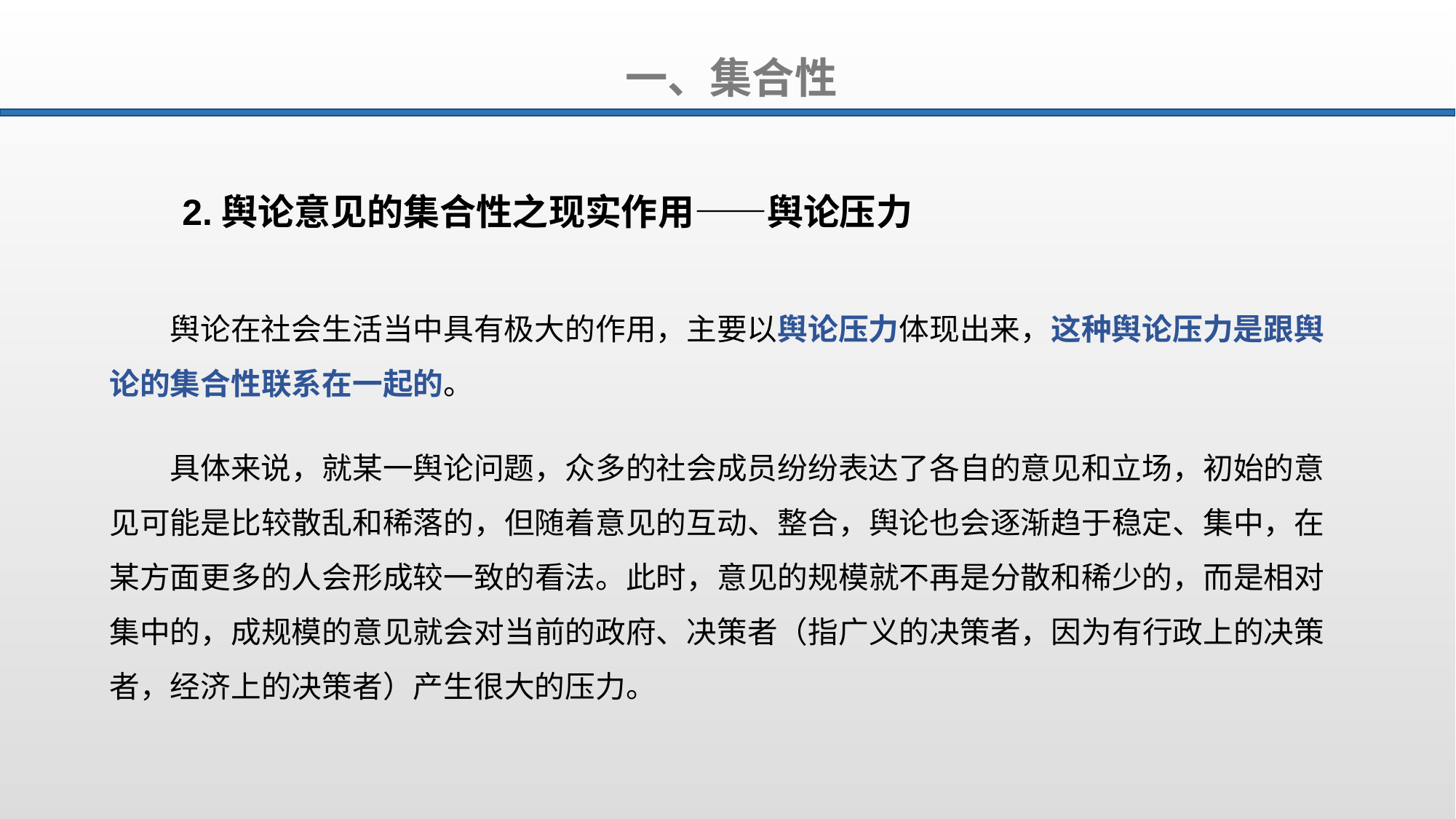

一、集合性

2.舆论意见的集合性之现实作用——舆论压力
舆论在社会生活当中具有极大的作用，主要以舆论压力体现出来，这种舆论压力是跟舆论的集合性联系在一起的。
具体来说，就某一舆论问题，众多的社会成员纷纷表达了各自的意见和立场，初始的意见可能是比较散乱和稀落的，但随着意见的互动、整合，舆论也会逐渐趋于稳定、集中，在某方面更多的人会形成较一致的看法。此时，意见的规模就不再是分散和稀少的，而是相对集中的，成规模的意见就会对当前的政府、决策者（指广义的决策者，因为有行政上的决策者，经济上的决策者）产生很大的压力。